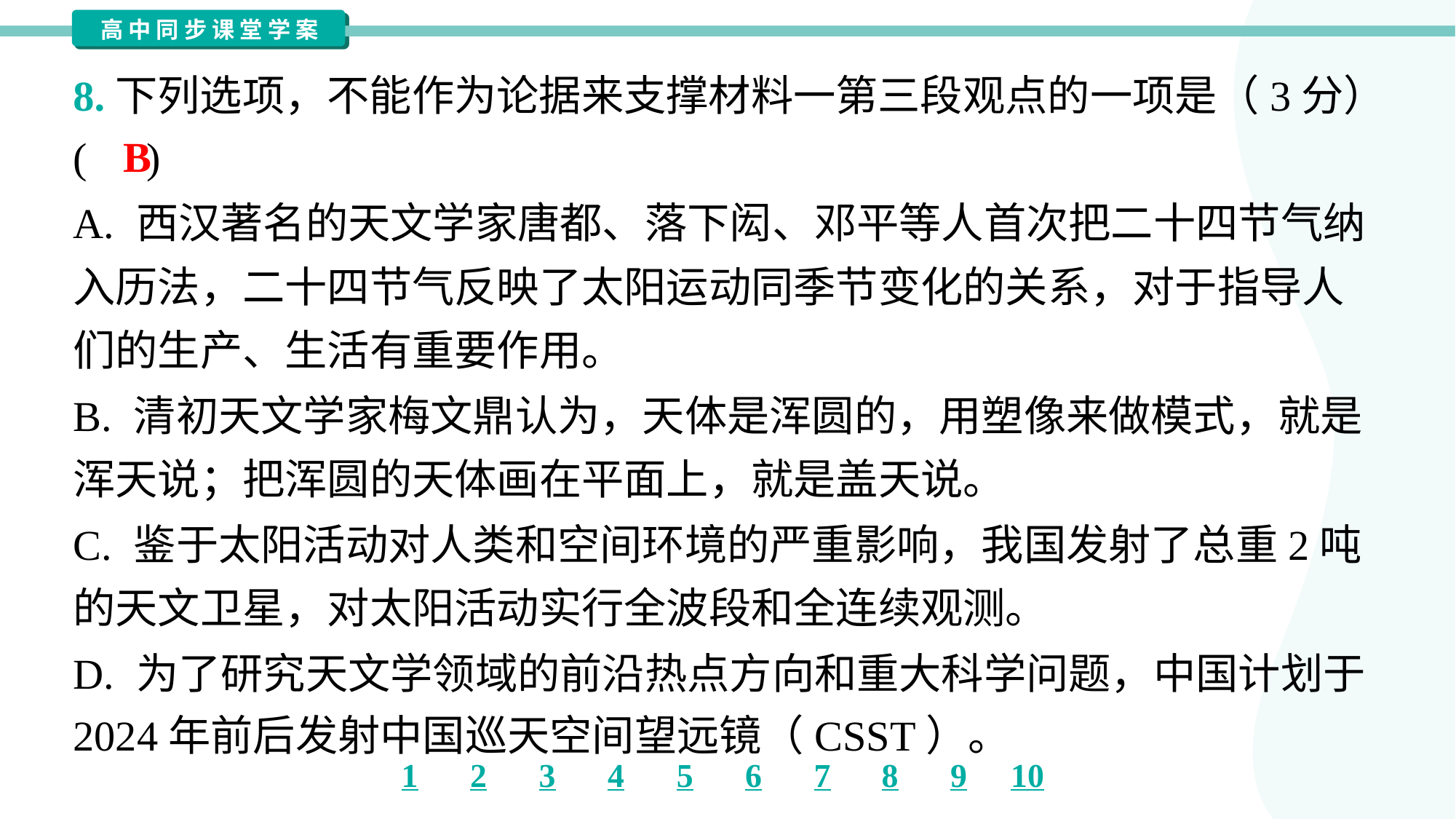

8.下列选项，不能作为论据来支撑材料一第三段观点的一项是（3分）
(     )
B
A. 西汉著名的天文学家唐都、落下闳、邓平等人首次把二十四节气纳
入历法，二十四节气反映了太阳运动同季节变化的关系，对于指导人
们的生产、生活有重要作用。
B. 清初天文学家梅文鼎认为，天体是浑圆的，用塑像来做模式，就是
浑天说；把浑圆的天体画在平面上，就是盖天说。
C. 鉴于太阳活动对人类和空间环境的严重影响，我国发射了总重2吨
的天文卫星，对太阳活动实行全波段和全连续观测。
D. 为了研究天文学领域的前沿热点方向和重大科学问题，中国计划于
2024年前后发射中国巡天空间望远镜（CSST）。